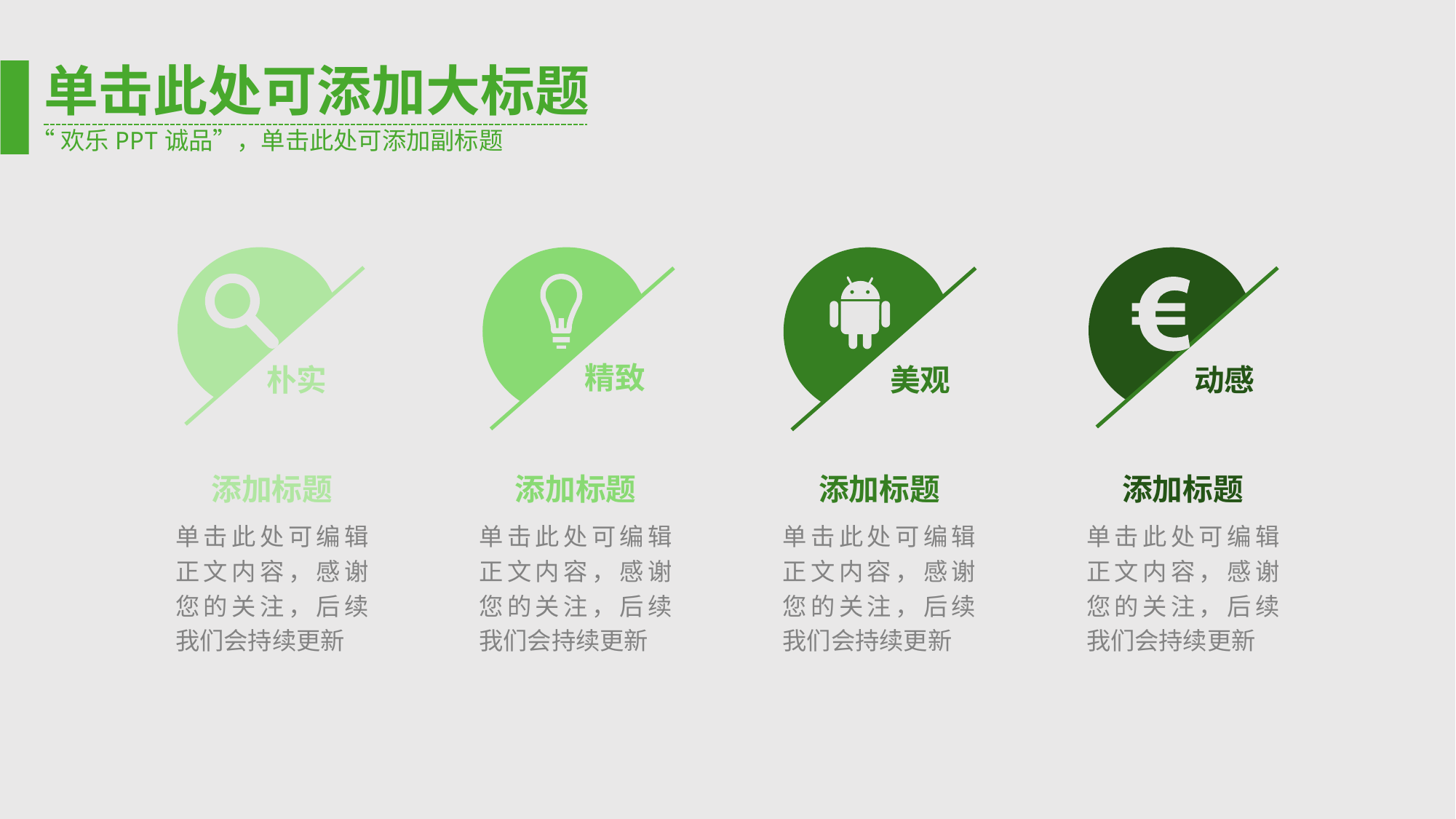

单击此处可添加大标题

“欢乐PPT诚品”，单击此处可添加副标题

朴实

精致

美观

动感
添加标题
添加标题
添加标题
添加标题
单击此处可编辑正文内容，感谢您的关注，后续我们会持续更新
单击此处可编辑正文内容，感谢您的关注，后续我们会持续更新
单击此处可编辑正文内容，感谢您的关注，后续我们会持续更新
单击此处可编辑正文内容，感谢您的关注，后续我们会持续更新